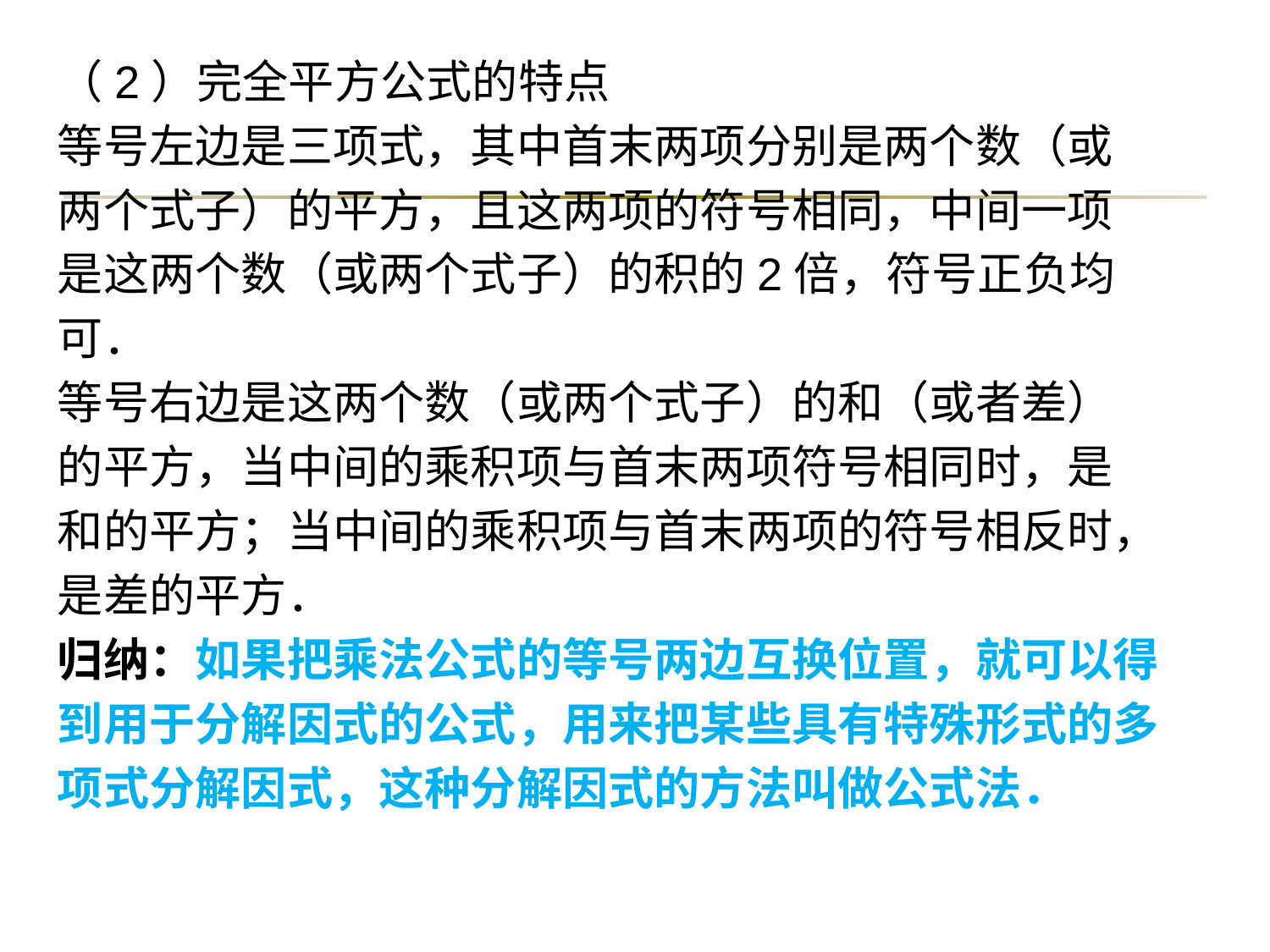

（2）完全平方公式的特点
等号左边是三项式，其中首末两项分别是两个数（或
两个式子）的平方，且这两项的符号相同，中间一项
是这两个数（或两个式子）的积的2倍，符号正负均
可．
等号右边是这两个数（或两个式子）的和（或者差）
的平方，当中间的乘积项与首末两项符号相同时，是
和的平方；当中间的乘积项与首末两项的符号相反时，
是差的平方．
归纳：如果把乘法公式的等号两边互换位置，就可以得
到用于分解因式的公式，用来把某些具有特殊形式的多
项式分解因式，这种分解因式的方法叫做公式法．